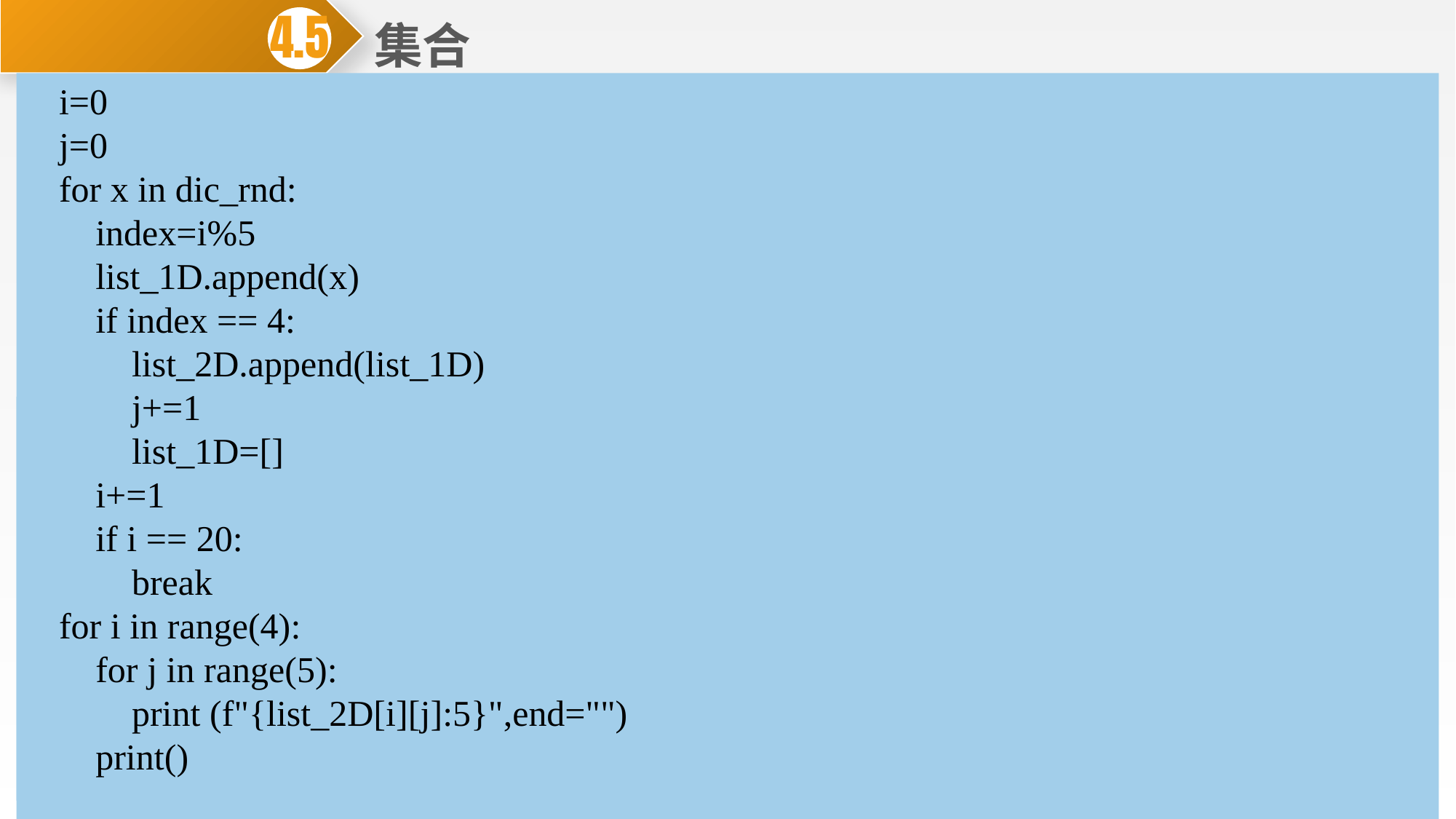

集合

4.5
4.集合访问
     集合不是序列没有索引，也不是字典没有键，因此集合的访问只能通过集合名整体输出或使用for循环进行遍历。
i=0
j=0
for x in dic_rnd:
    index=i%5
    list_1D.append(x)
    if index == 4:
        list_2D.append(list_1D)
        j+=1
        list_1D=[]
    i+=1
    if i == 20:
        break
for i in range(4):
    for j in range(5):
        print (f"{list_2D[i][j]:5}",end="")
    print()

    例4-21 生成4行5列没有重复数的二维随机整数阵列，元素为两位随机整数。
        解题思路：生成长度大于20的随机整数序列，将其转化为集合，如果集合长度小于20则重复前述过程，直至生成一个长度大于等于20的集合。对集合进行遍历，取出其中20个元素建构二维序列。程序代码如下。
import random
counts=0
while counts<20:
    list_rnd=[random.randint(10,100) for x in range(25)]
    dic_rnd=set(list_rnd)
    counts=len(dic_rnd)
print(f"共生成{counts}个随机整数如下所示:\n",dic_rnd)
list_2D=[]
list_1D=[]